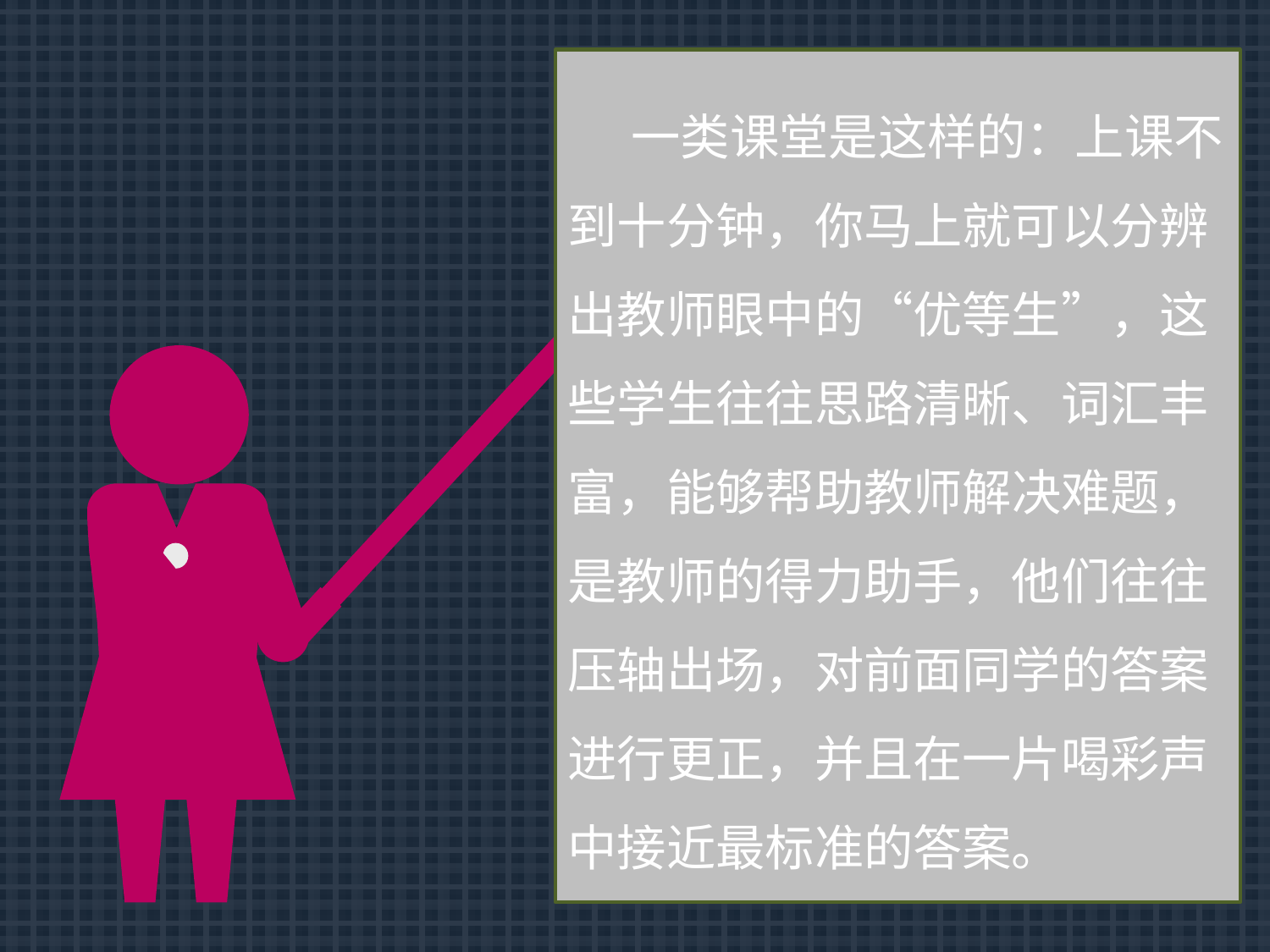

一类课堂是这样的：上课不到十分钟，你马上就可以分辨出教师眼中的“优等生”，这些学生往往思路清晰、词汇丰富，能够帮助教师解决难题，是教师的得力助手，他们往往压轴出场，对前面同学的答案进行更正，并且在一片喝彩声中接近最标准的答案。